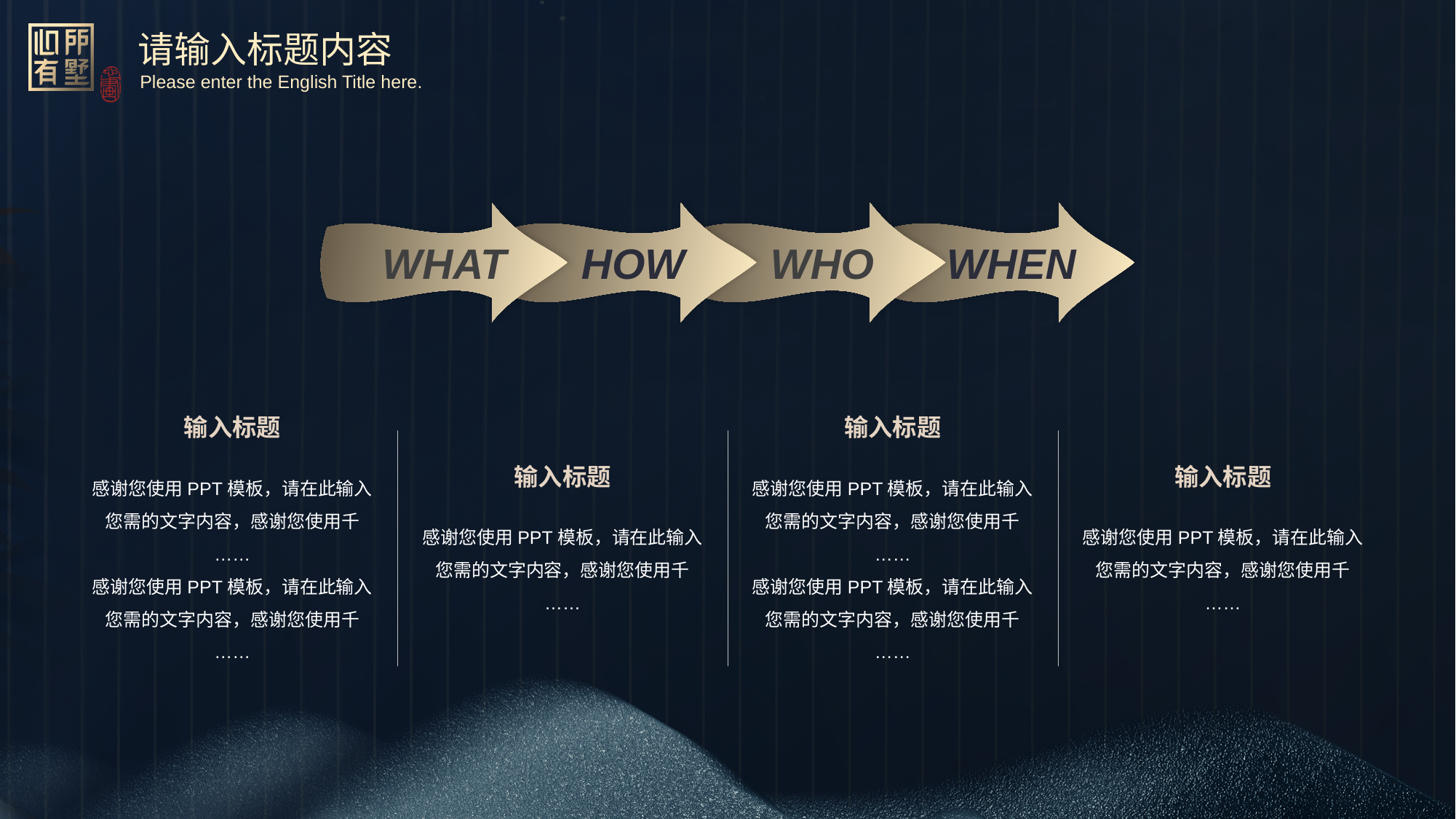

WHAT
HOW
WHO
WHEN
输入标题
输入标题
输入标题
输入标题
感谢您使用PPT模板，请在此输入您需的文字内容，感谢您使用千
……
感谢您使用PPT模板，请在此输入您需的文字内容，感谢您使用千
……

感谢您使用PPT模板，请在此输入您需的文字内容，感谢您使用千
……
感谢您使用PPT模板，请在此输入您需的文字内容，感谢您使用千
……
感谢您使用PPT模板，请在此输入您需的文字内容，感谢您使用千
……
感谢您使用PPT模板，请在此输入您需的文字内容，感谢您使用千
……